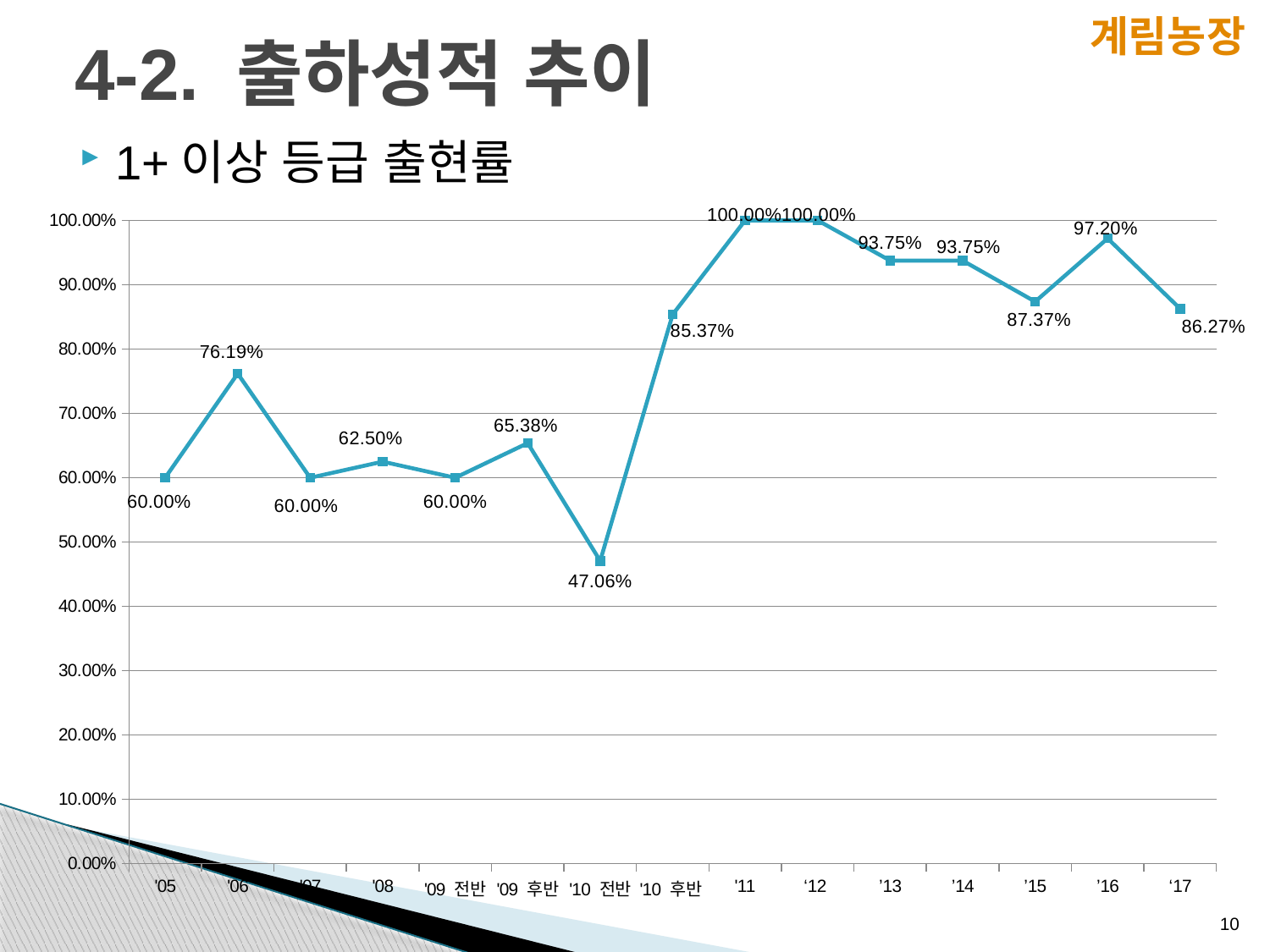

계림농장
# 4-2. 출하성적 추이
1+이상 등급 출현률

### Chart

| Category |  |
|---|---|
| '05 | 0.6000000000000001 |
| '06 | 0.7619000000000001 |
| '07 | 0.6000000000000001 |
| '08 | 0.6250000000000001 |
| '09 전반 | 0.6000000000000001 |
| '09 후반 | 0.6538000000000002 |
| '10 전반 | 0.4706 |
| '10 후반  | 0.8537000000000001 |
| '11 | 1.0 |
| ‘12  | 1.0 |
| ’13 | 0.9375 |
| ’14 | 0.9375 |
| ’15 | 0.8737000000000001 |
| ’16 | 0.972 |
| ‘17 | 0.8627000000000001 |
10